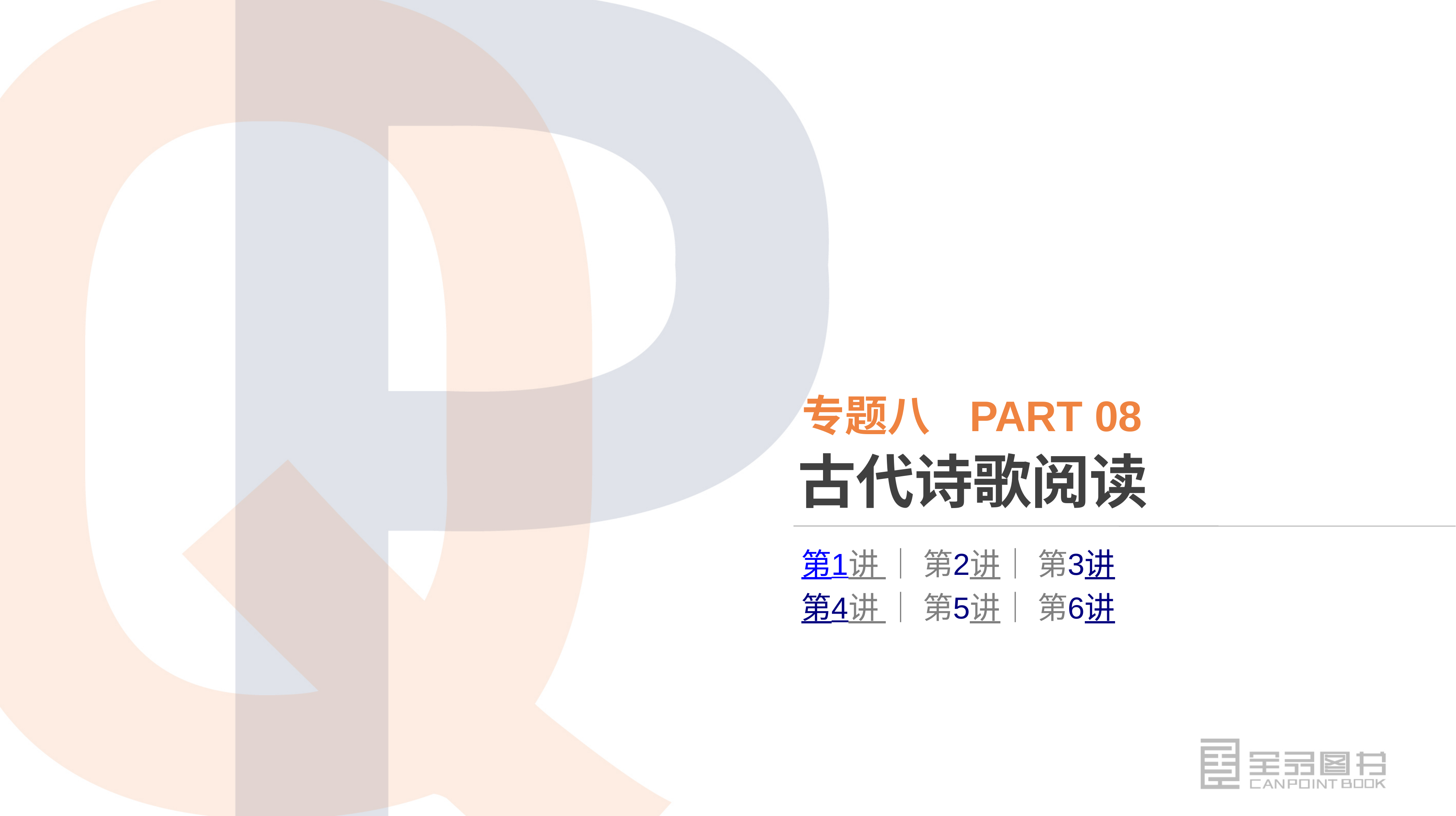

专题八   PART 08
古代诗歌阅读
第1讲 │ 第2讲│ 第3讲
第4讲 │ 第5讲│ 第6讲